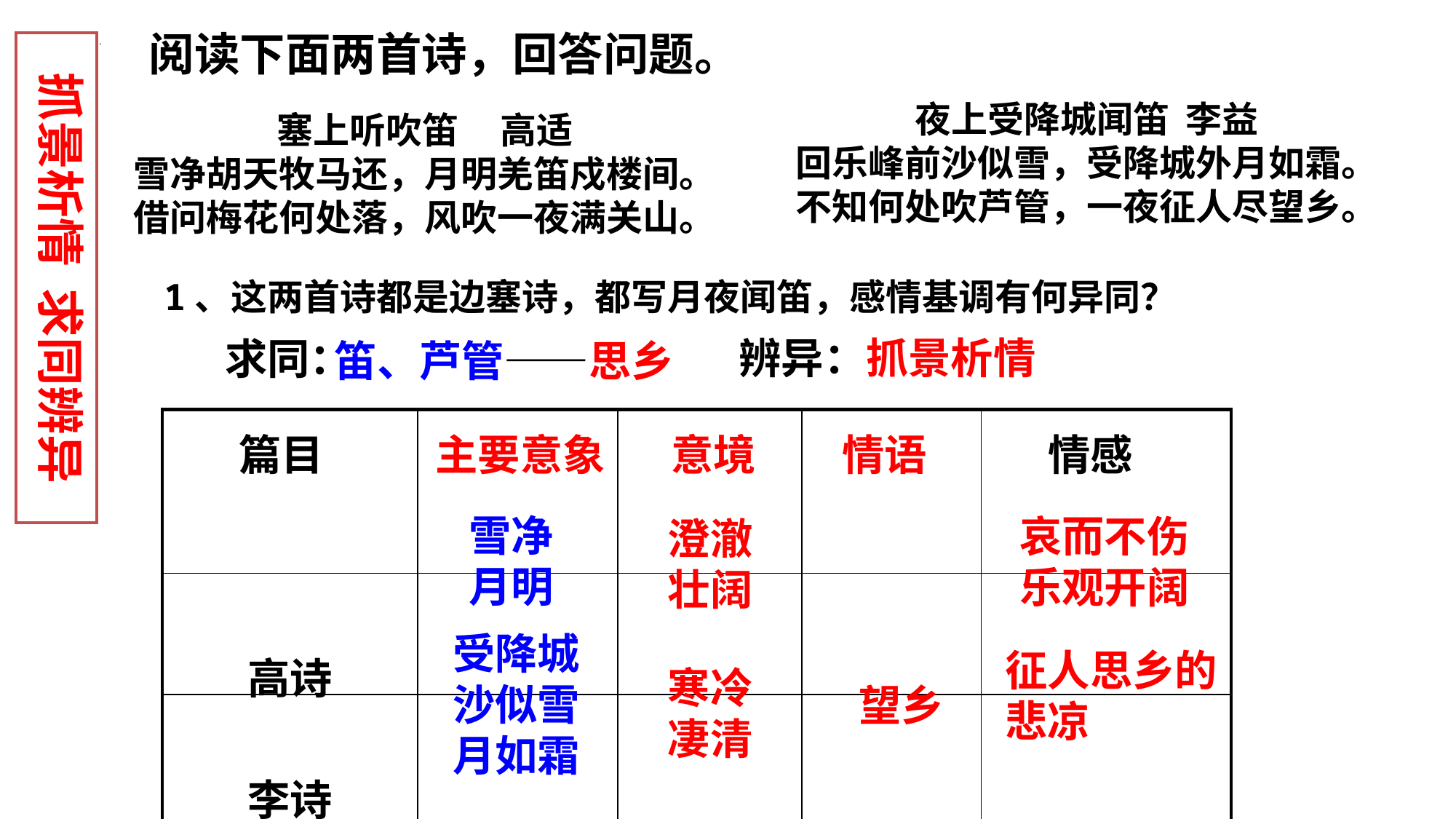

阅读下面两首诗，回答问题。
抓景析情  求同辨异
夜上受降城闻笛  李益
回乐峰前沙似雪，受降城外月如霜。
不知何处吹芦管，一夜征人尽望乡。
塞上听吹笛     高适
雪净胡天牧马还，月明羌笛戍楼间。
借问梅花何处落，风吹一夜满关山。
1、这两首诗都是边塞诗，都写月夜闻笛，感情基调有何异同？
辨异：抓景析情
求同：
笛、芦管——思乡
|  |  |  |  |  |
| --- | --- | --- | --- | --- |
| 高诗 |  |  |  |  |
| 李诗 |  |  |  |  |
篇目
主要意象
意境
情语
情感
雪净
月明
哀而不伤
乐观开阔
澄澈壮阔
受降城
沙似雪
月如霜
征人思乡的悲凉
寒冷凄清
望乡